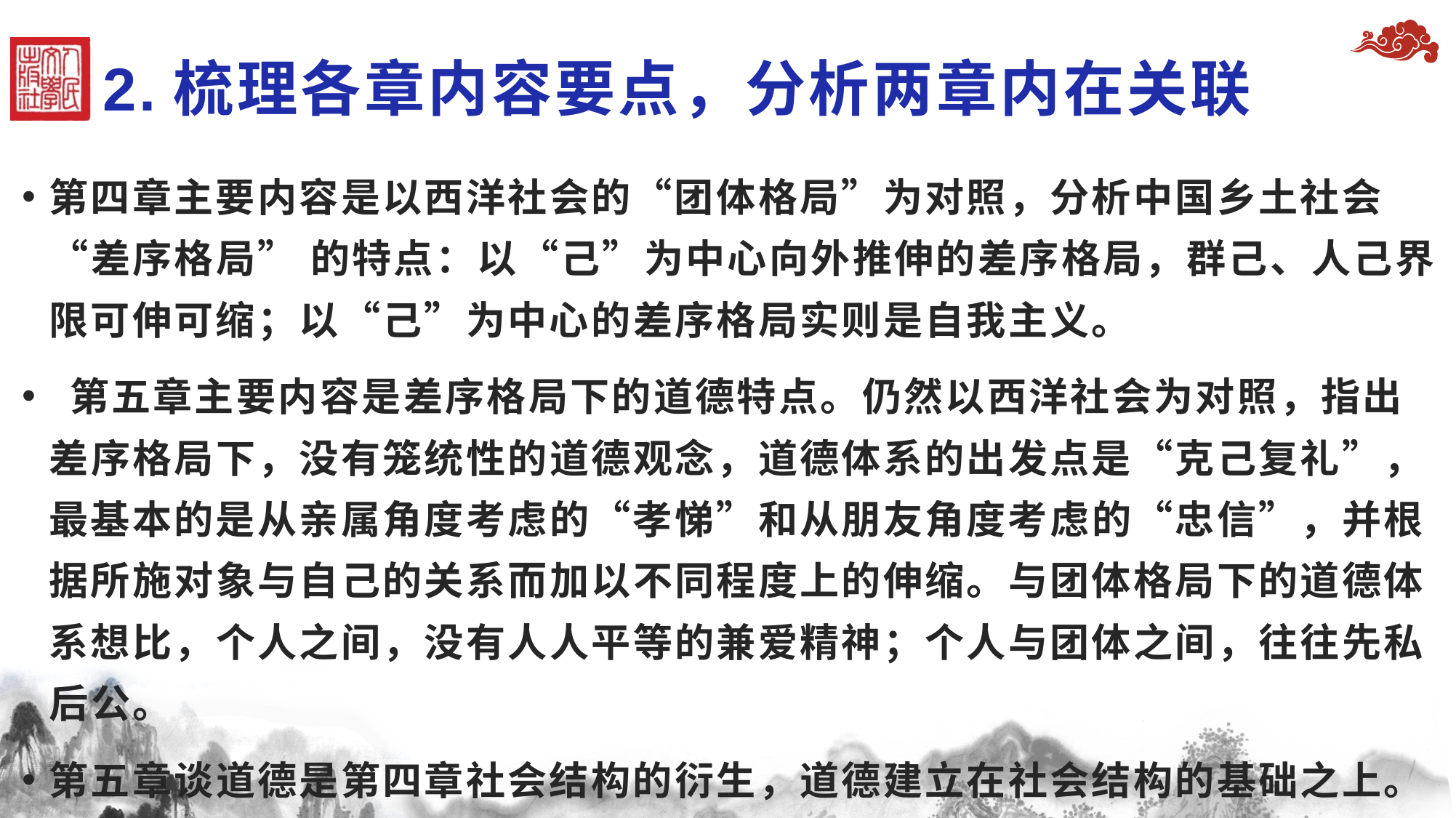

# 2.梳理各章内容要点，分析两章内在关联
第四章主要内容是以西洋社会的“团体格局”为对照，分析中国乡土社会“差序格局” 的特点：以“己”为中心向外推伸的差序格局，群己、人己界限可伸可缩；以“己”为中心的差序格局实则是自我主义。
 第五章主要内容是差序格局下的道德特点。仍然以西洋社会为对照，指出差序格局下，没有笼统性的道德观念，道德体系的出发点是“克己复礼”，最基本的是从亲属角度考虑的“孝悌”和从朋友角度考虑的“忠信”，并根据所施对象与自己的关系而加以不同程度上的伸缩。与团体格局下的道德体系想比，个人之间，没有人人平等的兼爱精神；个人与团体之间，往往先私后公。
第五章谈道德是第四章社会结构的衍生，道德建立在社会结构的基础之上。